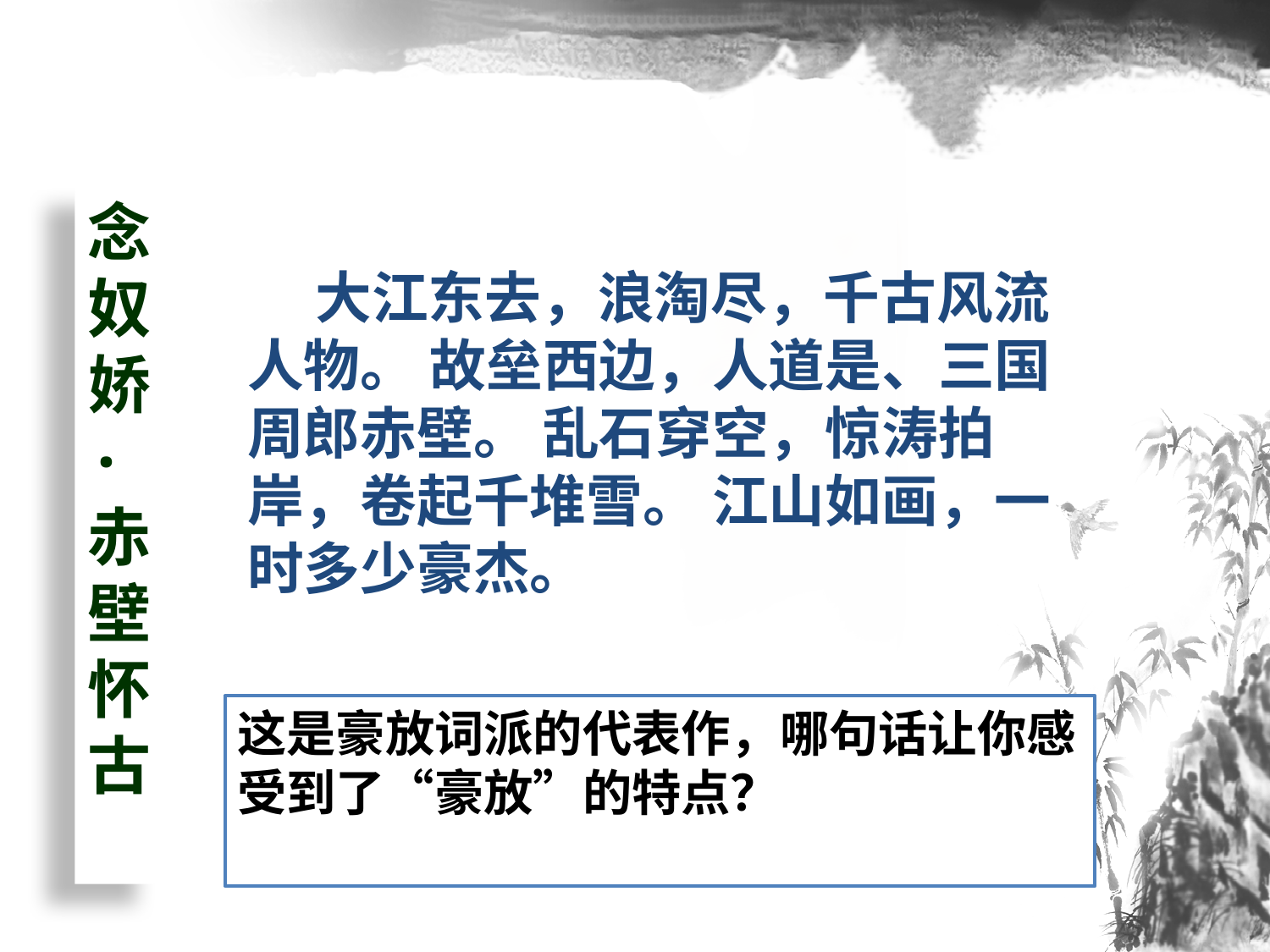

念奴娇·赤壁怀古

     大江东去，浪淘尽，千古风流人物。 故垒西边，人道是、三国周郎赤壁。 乱石穿空，惊涛拍岸，卷起千堆雪。 江山如画，一时多少豪杰。

这是豪放词派的代表作，哪句话让你感受到了“豪放”的特点？